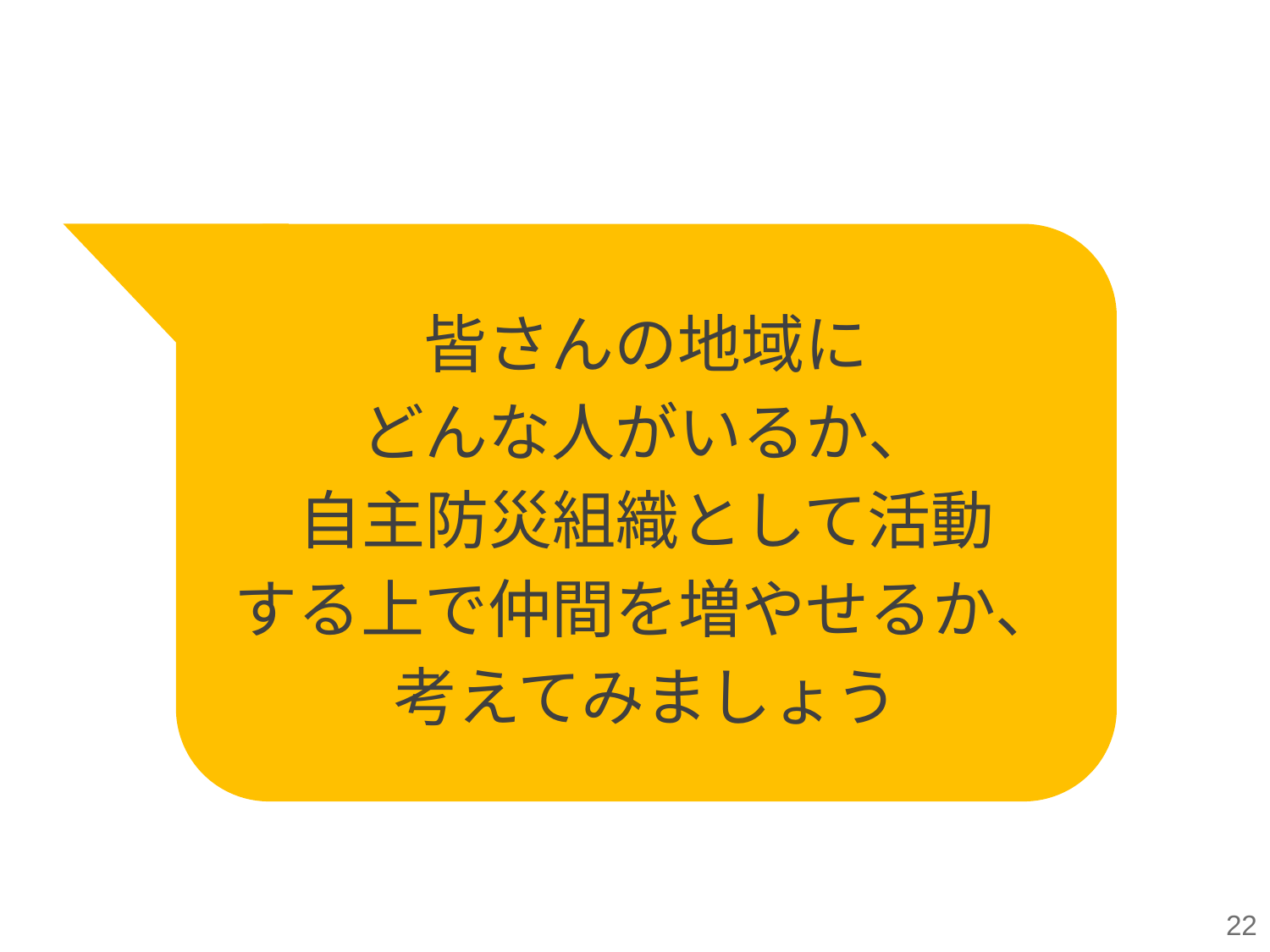

皆さんの地域に
どんな人がいるか、
自主防災組織として活動
する上で仲間を増やせるか、
考えてみましょう
22